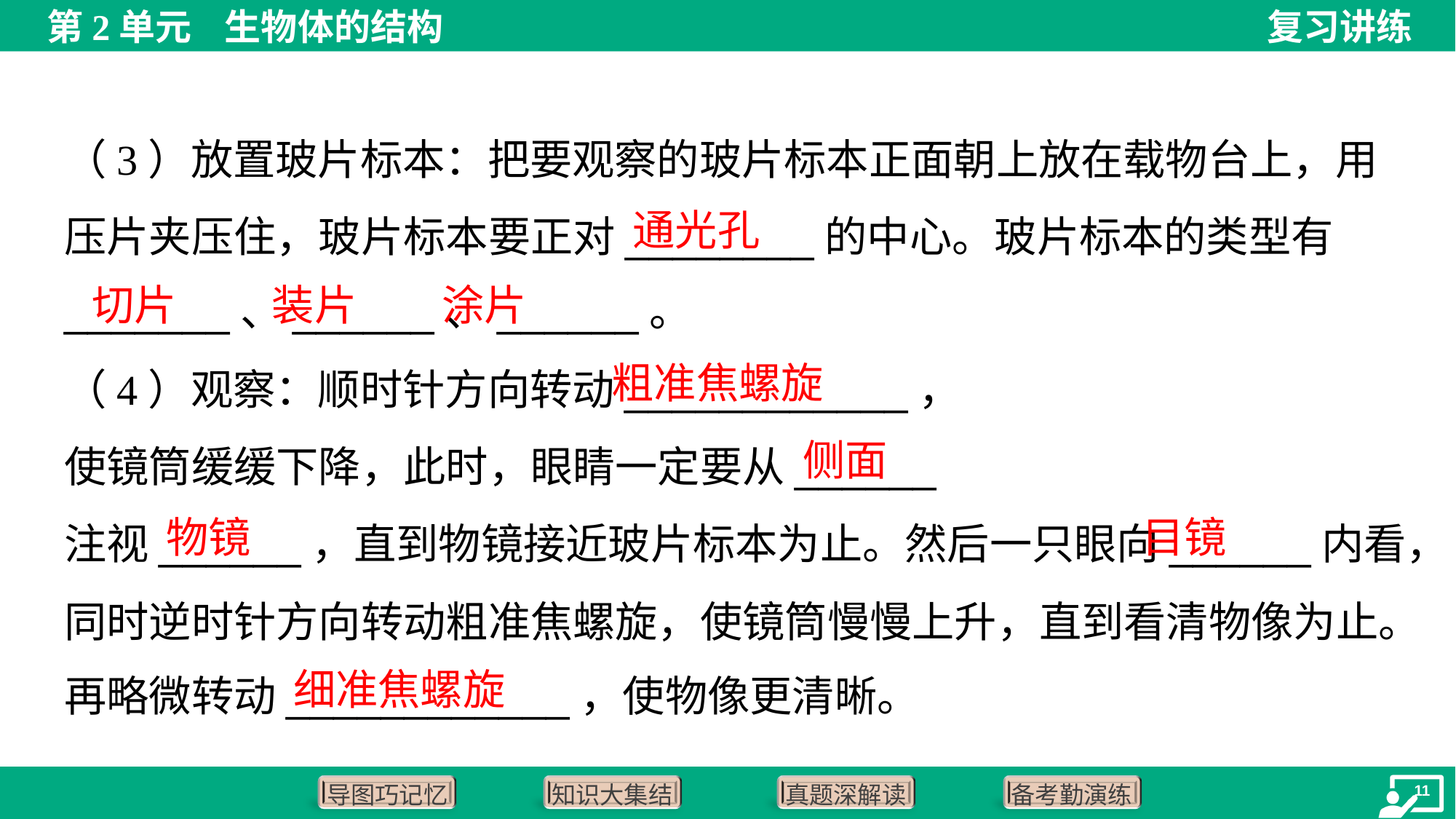

（3）放置玻片标本：把要观察的玻片标本正面朝上放在载物台上，用
压片夹压住，玻片标本要正对________的中心。玻片标本的类型有
_______、______、______。
通光孔
切片
装片
涂片
粗准焦螺旋
（4）观察：顺时针方向转动____________，
使镜筒缓缓下降，此时，眼睛一定要从______
注视______，直到物镜接近玻片标本为止。然后一只眼向______内看，
同时逆时针方向转动粗准焦螺旋，使镜筒慢慢上升，直到看清物像为止。
再略微转动____________，使物像更清晰。
侧面
物镜
目镜
细准焦螺旋